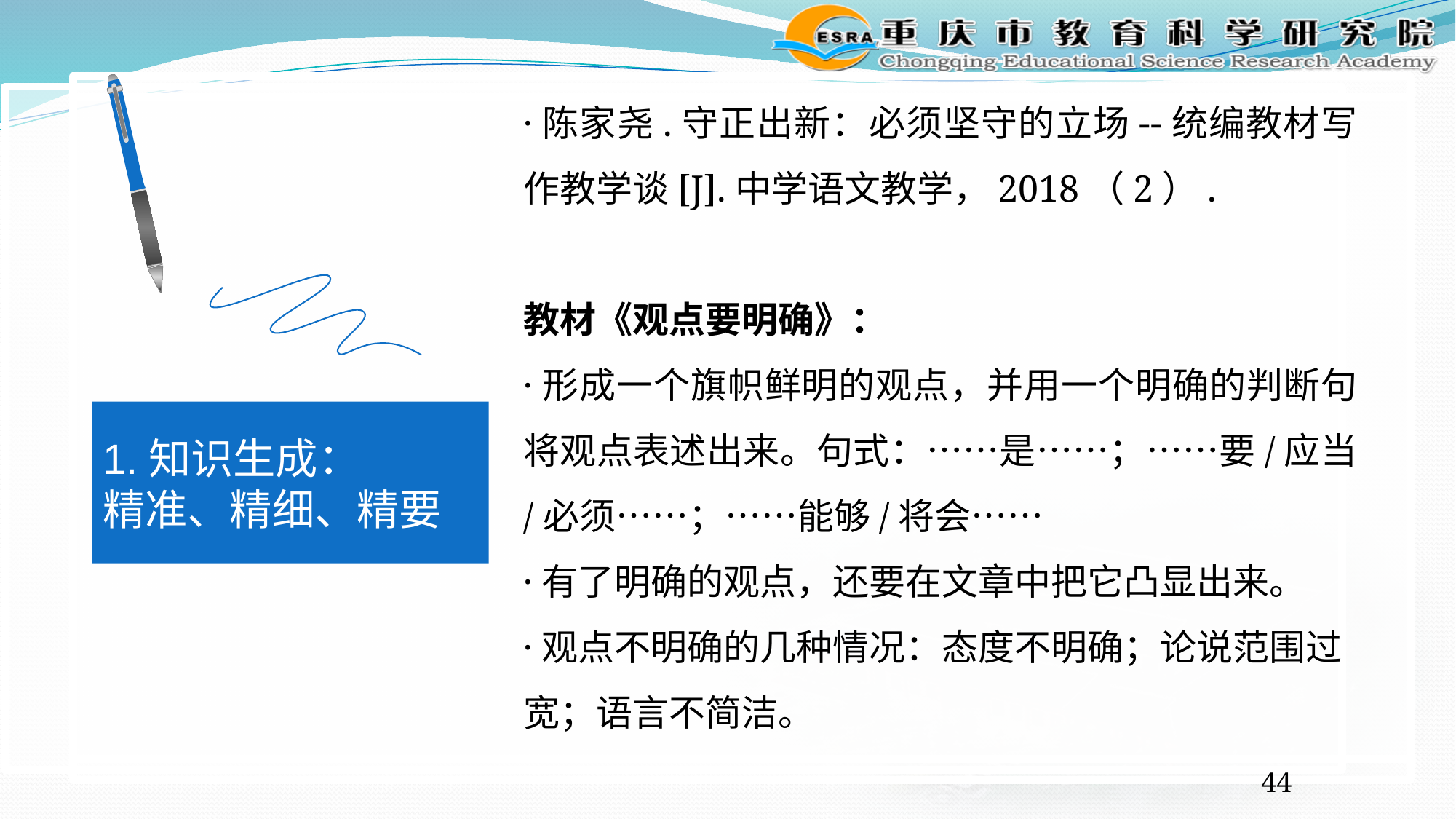

·陈家尧.守正出新：必须坚守的立场--统编教材写作教学谈[J].中学语文教学，2018（2）.

教材《观点要明确》：
·形成一个旗帜鲜明的观点，并用一个明确的判断句将观点表述出来。句式：……是……；……要/应当 /必须……；……能够/将会……
·有了明确的观点，还要在文章中把它凸显出来。
·观点不明确的几种情况：态度不明确；论说范围过宽；语言不简洁。

1.知识生成：
精准、精细、精要
44